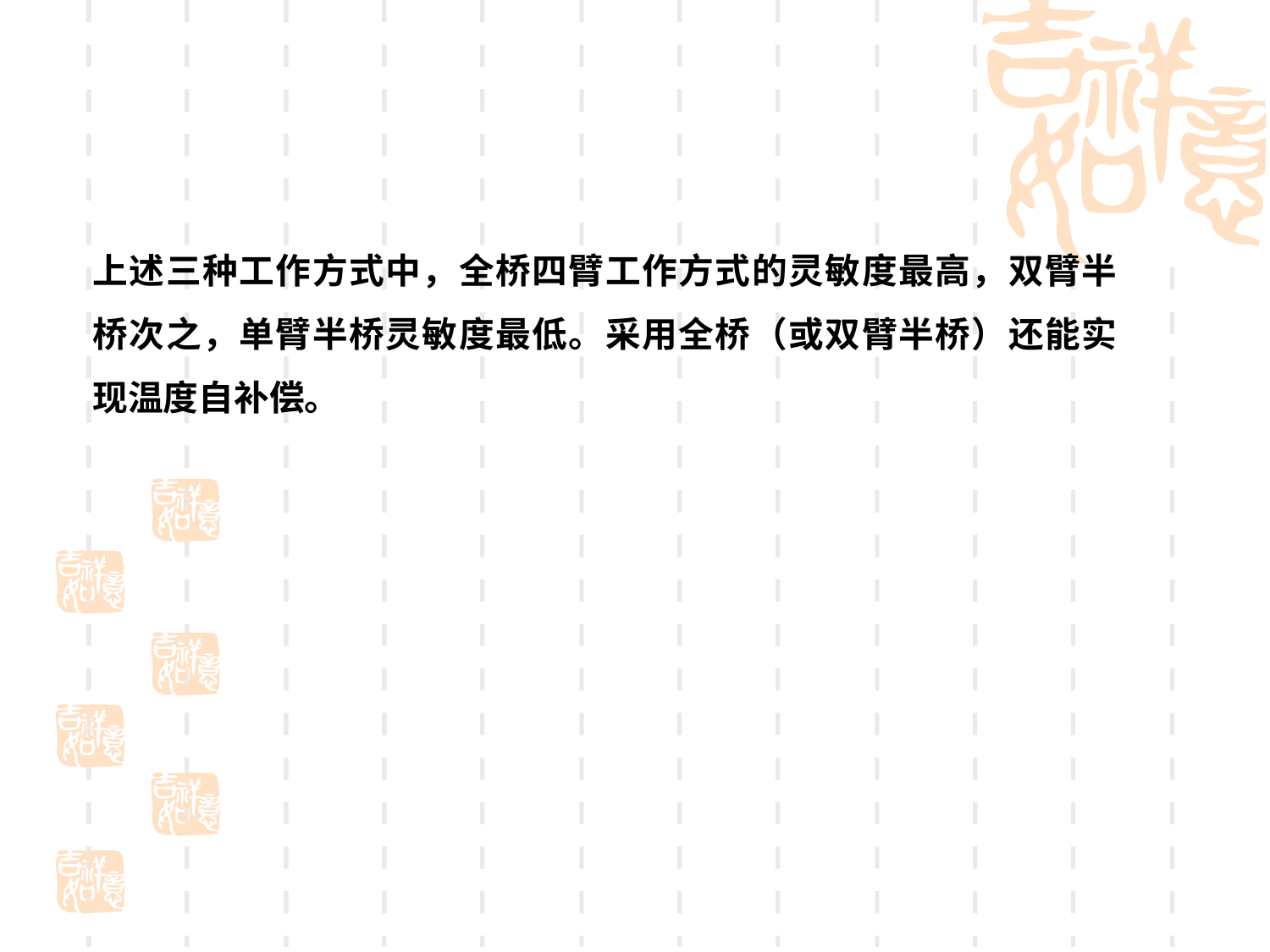

上述三种工作方式中，全桥四臂工作方式的灵敏度最高，双臂半桥次之，单臂半桥灵敏度最低。采用全桥（或双臂半桥）还能实现温度自补偿。